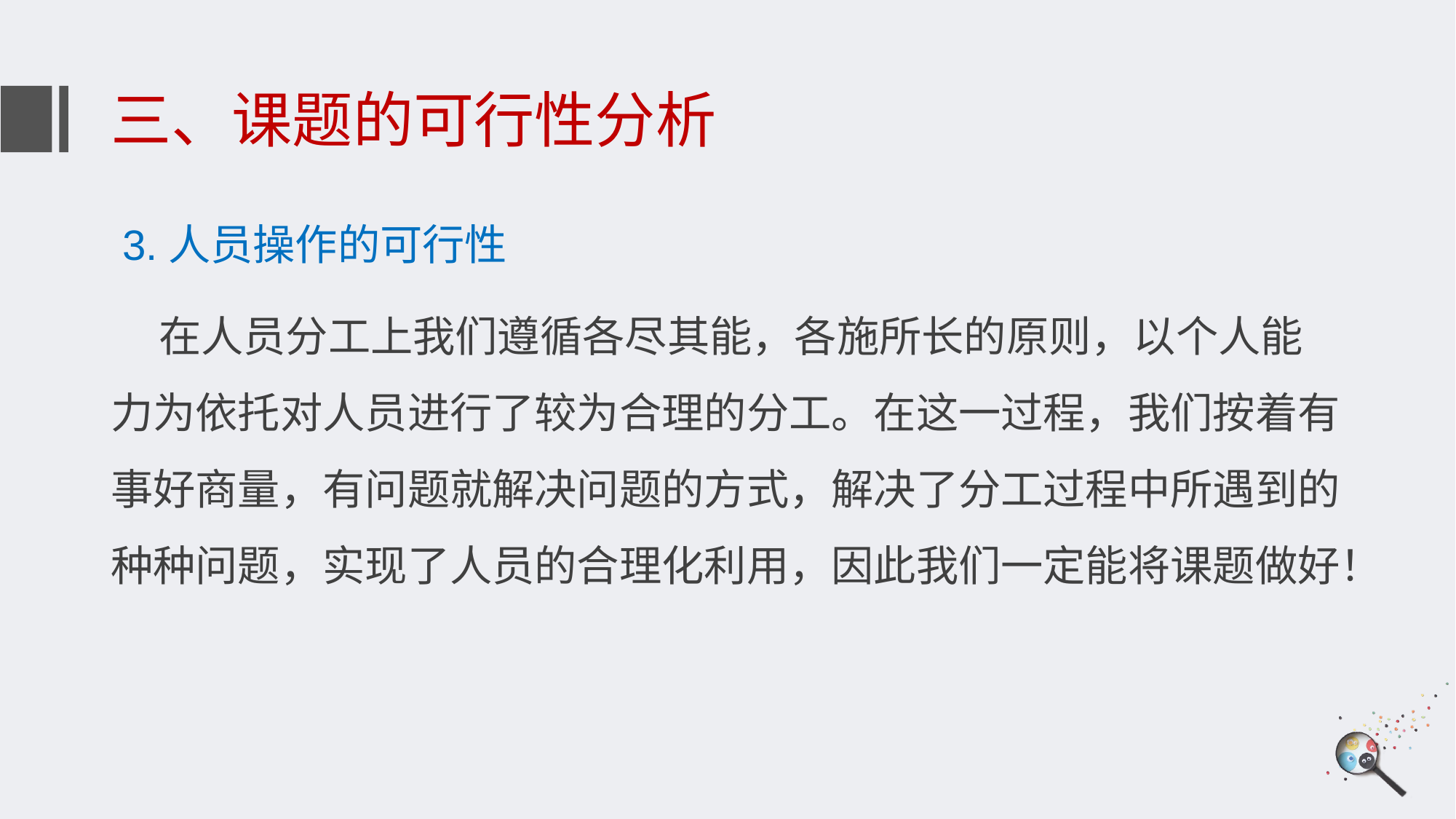

# 三、课题的可行性分析
 3.人员操作的可行性
    在人员分工上我们遵循各尽其能，各施所长的原则，以个人能力为依托对人员进行了较为合理的分工。在这一过程，我们按着有事好商量，有问题就解决问题的方式，解决了分工过程中所遇到的种种问题，实现了人员的合理化利用，因此我们一定能将课题做好！